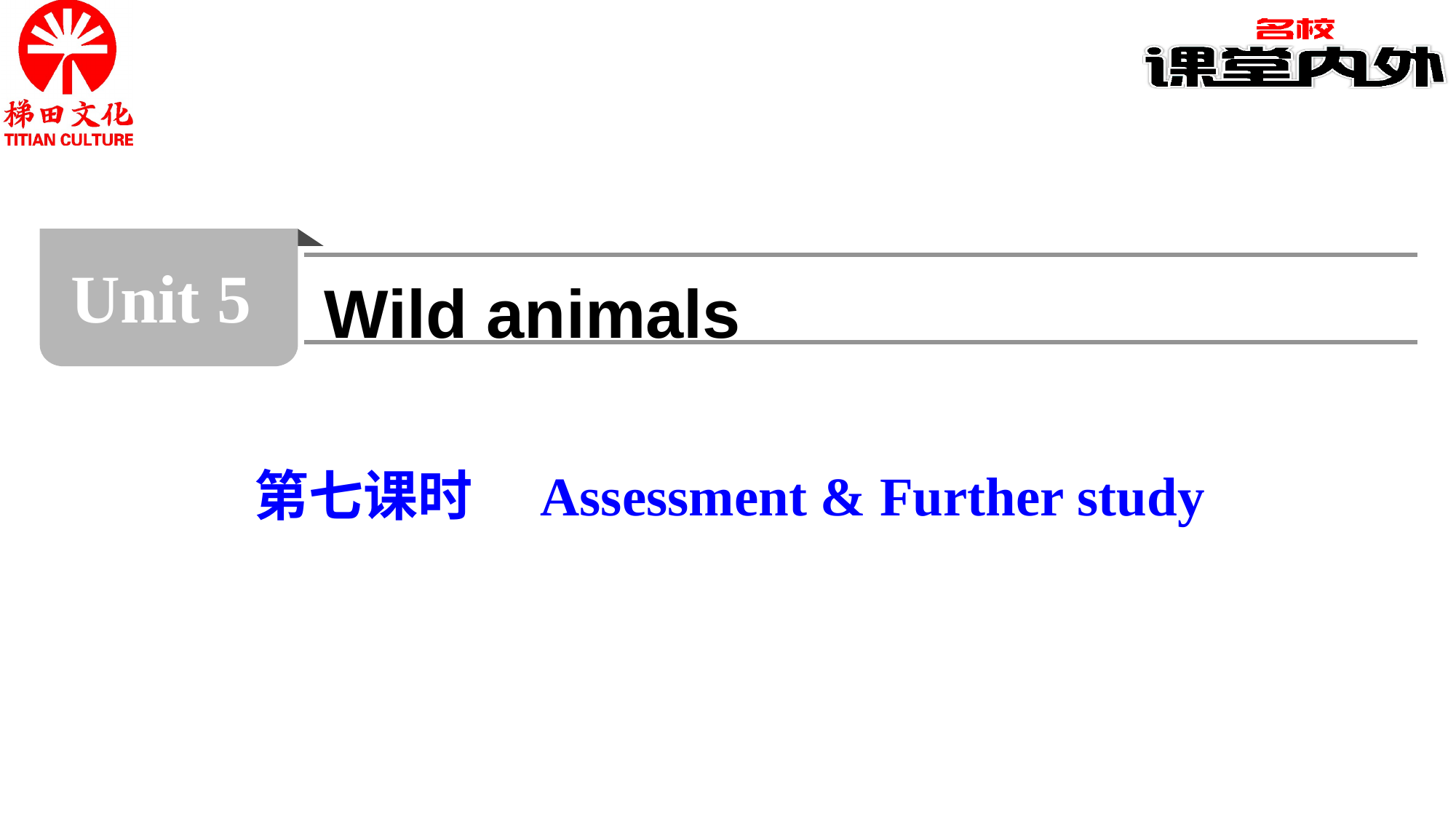

Unit 5
Wild animals
第七课时　Assessment & Further study